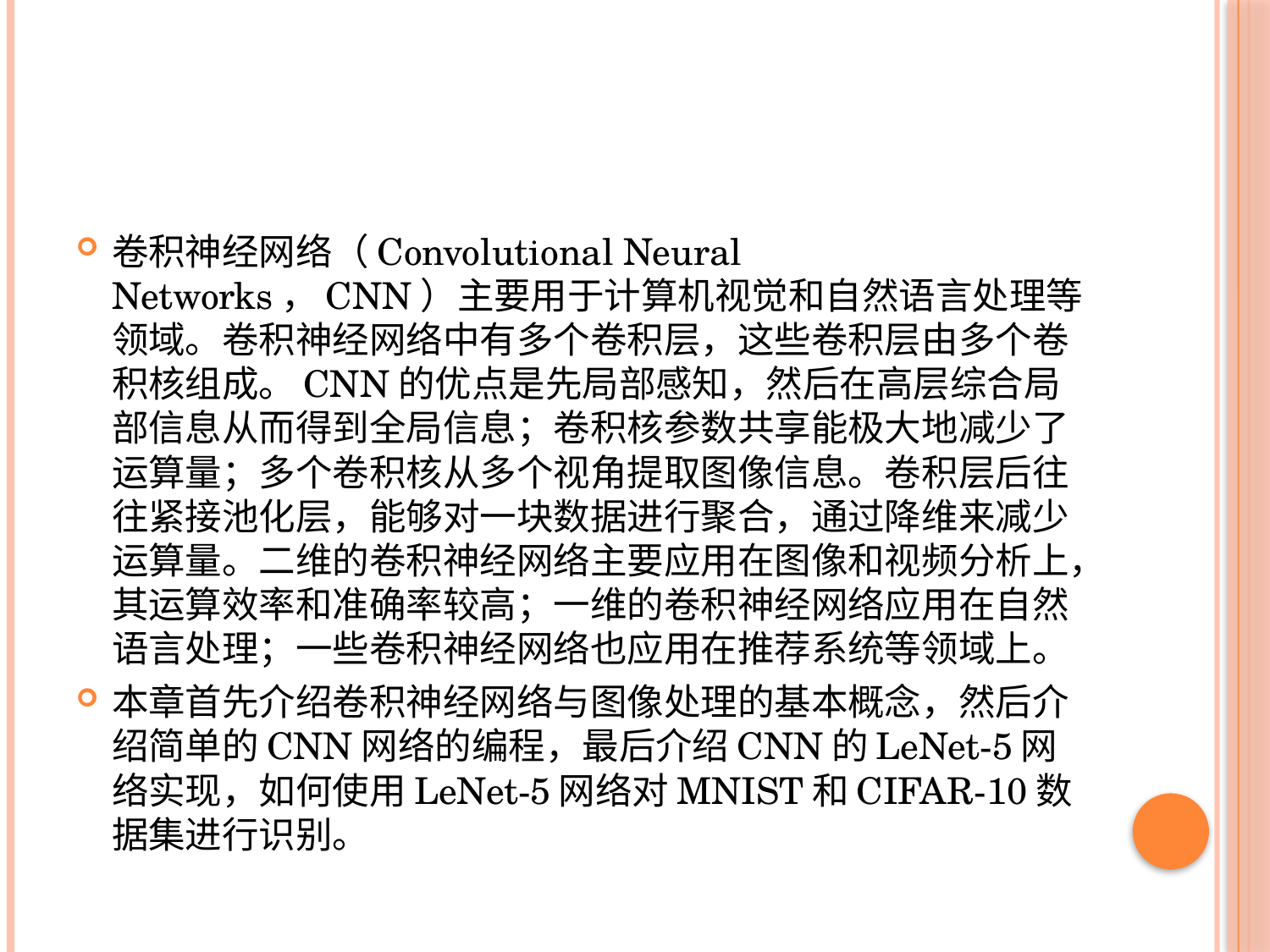

#
卷积神经网络（Convolutional Neural Networks，CNN）主要用于计算机视觉和自然语言处理等领域。卷积神经网络中有多个卷积层，这些卷积层由多个卷积核组成。CNN的优点是先局部感知，然后在高层综合局部信息从而得到全局信息；卷积核参数共享能极大地减少了运算量；多个卷积核从多个视角提取图像信息。卷积层后往往紧接池化层，能够对一块数据进行聚合，通过降维来减少运算量。二维的卷积神经网络主要应用在图像和视频分析上，其运算效率和准确率较高；一维的卷积神经网络应用在自然语言处理；一些卷积神经网络也应用在推荐系统等领域上。
本章首先介绍卷积神经网络与图像处理的基本概念，然后介绍简单的CNN网络的编程，最后介绍CNN的LeNet-5网络实现，如何使用LeNet-5网络对MNIST和CIFAR-10数据集进行识别。